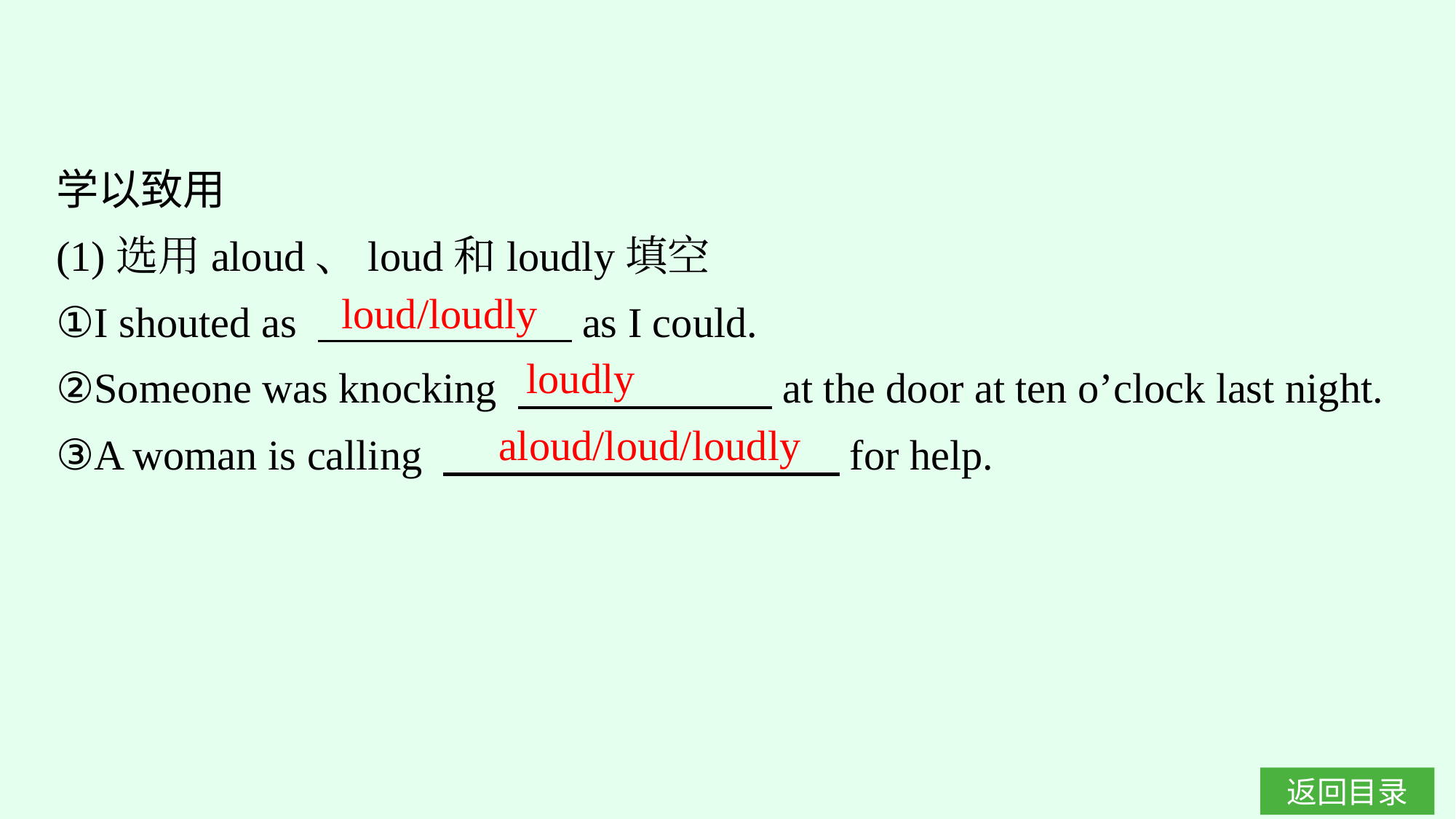

学以致用
(1)选用aloud、loud和loudly填空
①I shouted as 　　　　　　as I could.
②Someone was knocking 　　　　　　at the door at ten o’clock last night.
③A woman is calling 　               　　　　　for help.
loud/loudly
loudly
aloud/loud/loudly